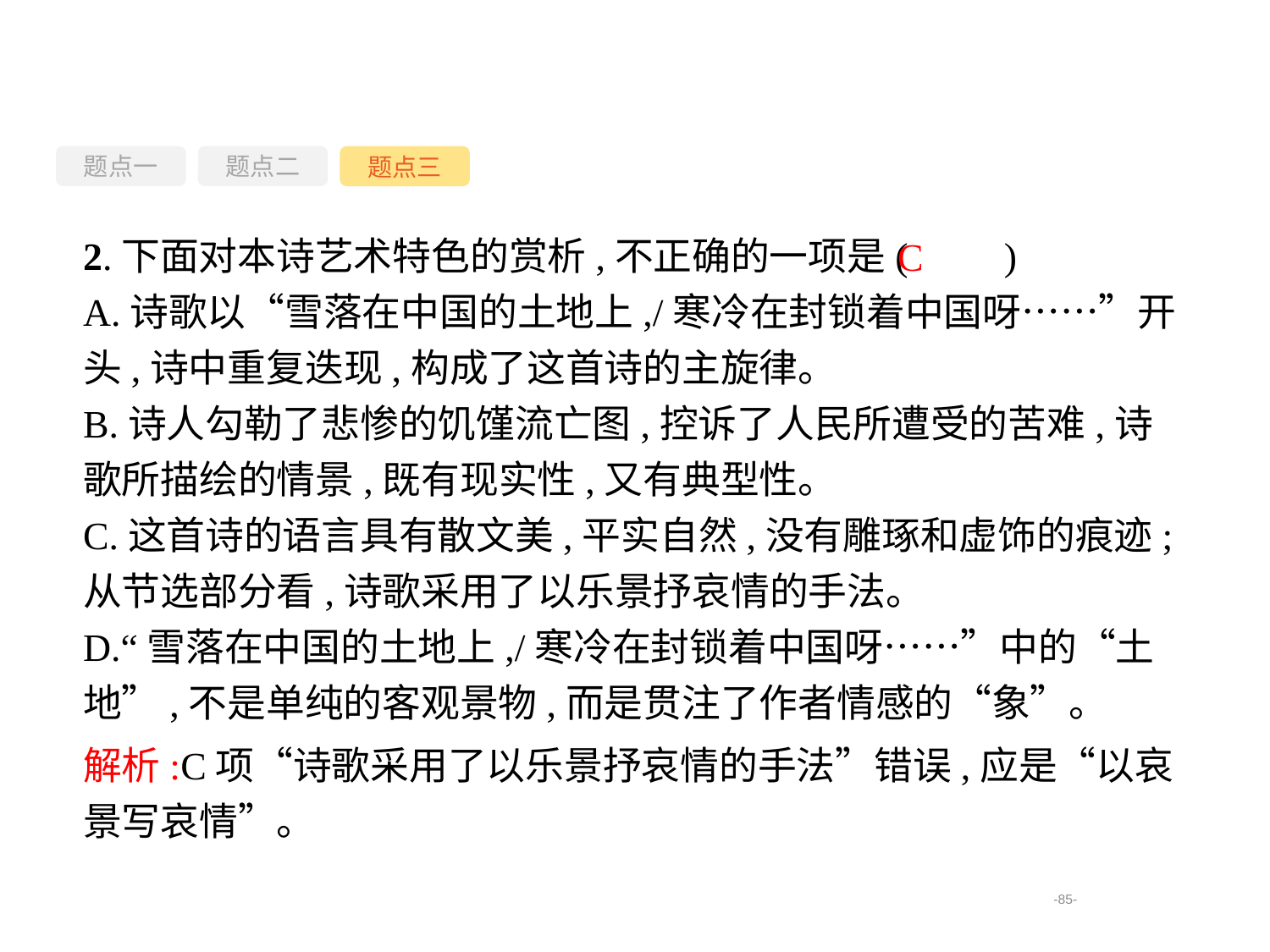

题点一
题点三
题点二
2.下面对本诗艺术特色的赏析,不正确的一项是(　　)
A.诗歌以“雪落在中国的土地上,/寒冷在封锁着中国呀……”开头,诗中重复迭现,构成了这首诗的主旋律。
B.诗人勾勒了悲惨的饥馑流亡图,控诉了人民所遭受的苦难,诗歌所描绘的情景,既有现实性,又有典型性。
C.这首诗的语言具有散文美,平实自然,没有雕琢和虚饰的痕迹;从节选部分看,诗歌采用了以乐景抒哀情的手法。
D.“雪落在中国的土地上,/寒冷在封锁着中国呀……”中的“土地”,不是单纯的客观景物,而是贯注了作者情感的“象”。
C
解析:C项“诗歌采用了以乐景抒哀情的手法”错误,应是“以哀景写哀情”。
-85-